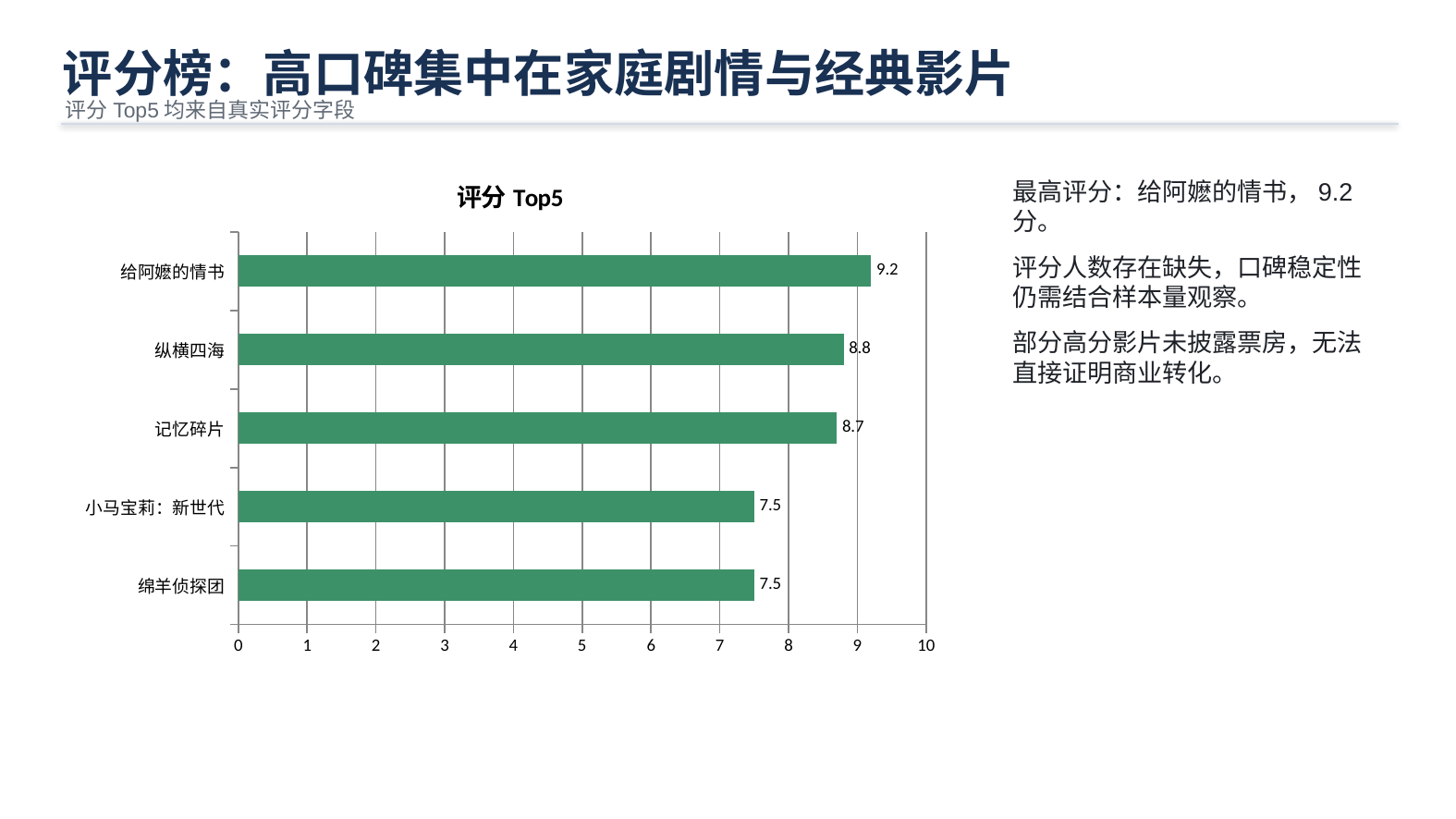

评分榜：高口碑集中在家庭剧情与经典影片
评分Top5均来自真实评分字段

### Chart: 评分Top5

| Category | 评分Top5 |
|---|---|
| 绵羊侦探团 | 7.5 |
| 小马宝莉：新世代 | 7.5 |
| 记忆碎片 | 8.7 |
| 纵横四海 | 8.8 |
| 给阿嬷的情书 | 9.2 |
最高评分：给阿嬷的情书，9.2分。
评分人数存在缺失，口碑稳定性仍需结合样本量观察。
部分高分影片未披露票房，无法直接证明商业转化。